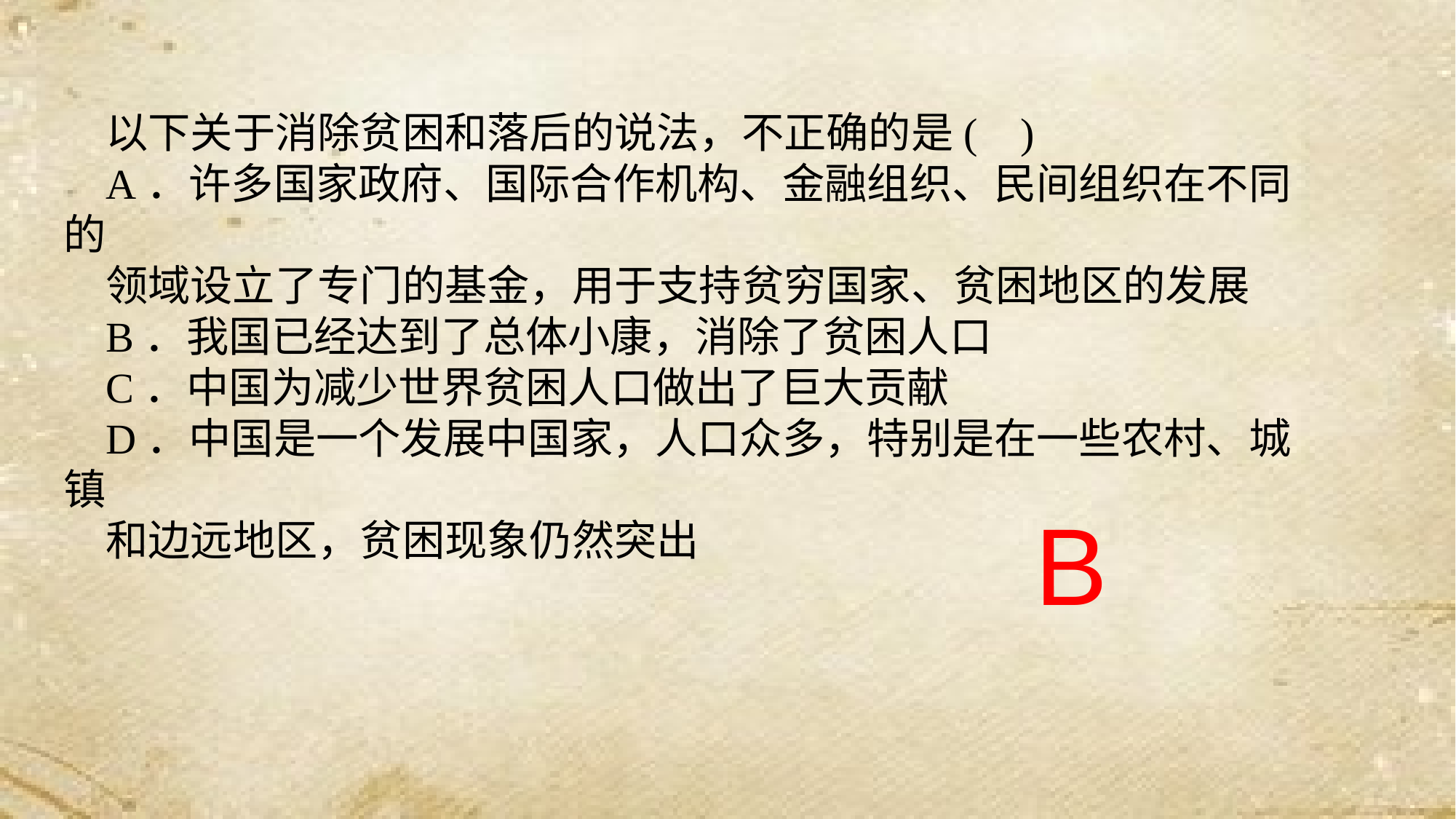

以下关于消除贫困和落后的说法，不正确的是(    )
A．许多国家政府、国际合作机构、金融组织、民间组织在不同的
领域设立了专门的基金，用于支持贫穷国家、贫困地区的发展
B．我国已经达到了总体小康，消除了贫困人口
C．中国为减少世界贫困人口做出了巨大贡献
D．中国是一个发展中国家，人口众多，特别是在一些农村、城镇
和边远地区，贫困现象仍然突出
B